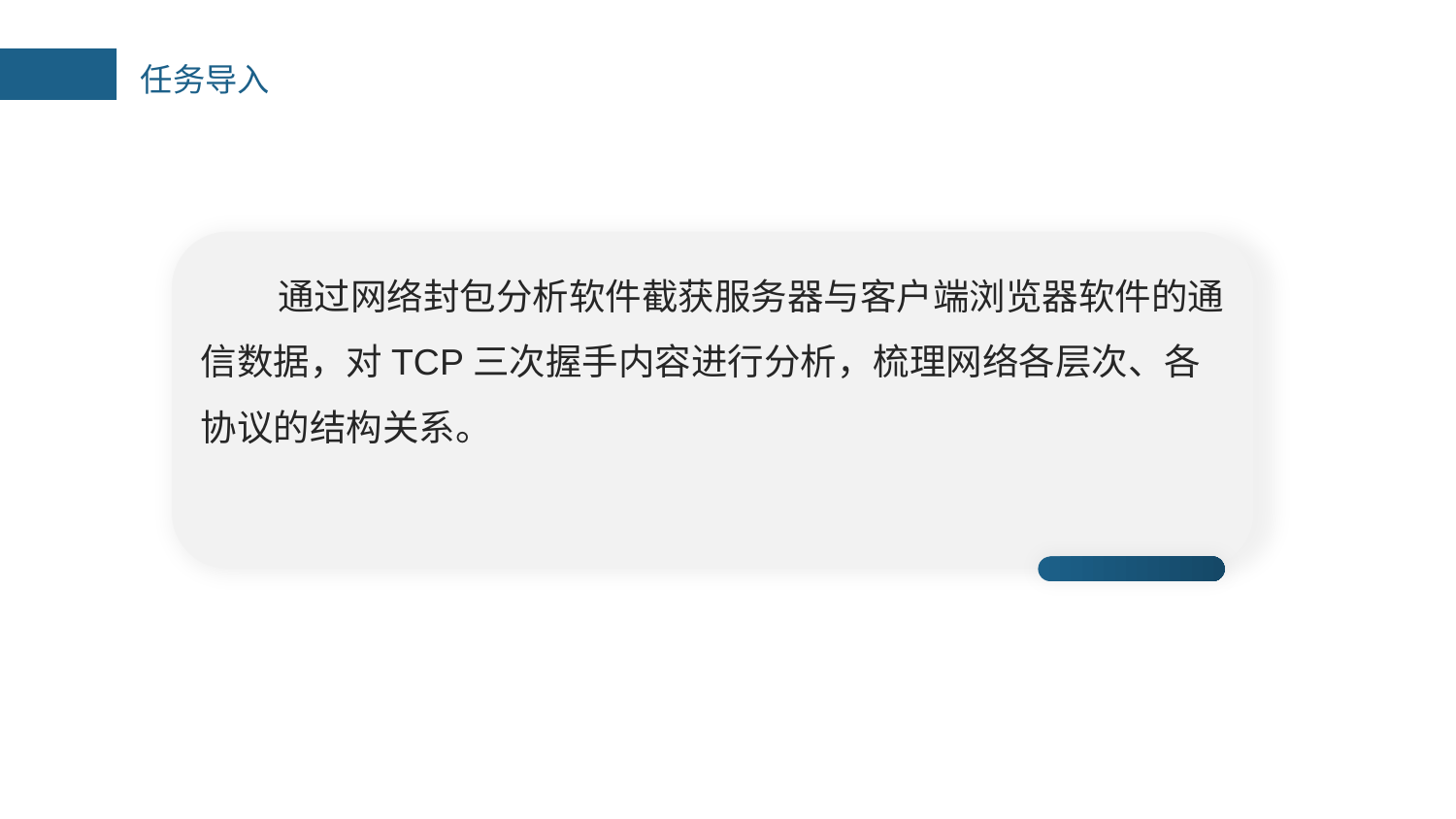

通过网络封包分析软件截获服务器与客户端浏览器软件的通信数据，对TCP三次握手内容进行分析，梳理网络各层次、各协议的结构关系。